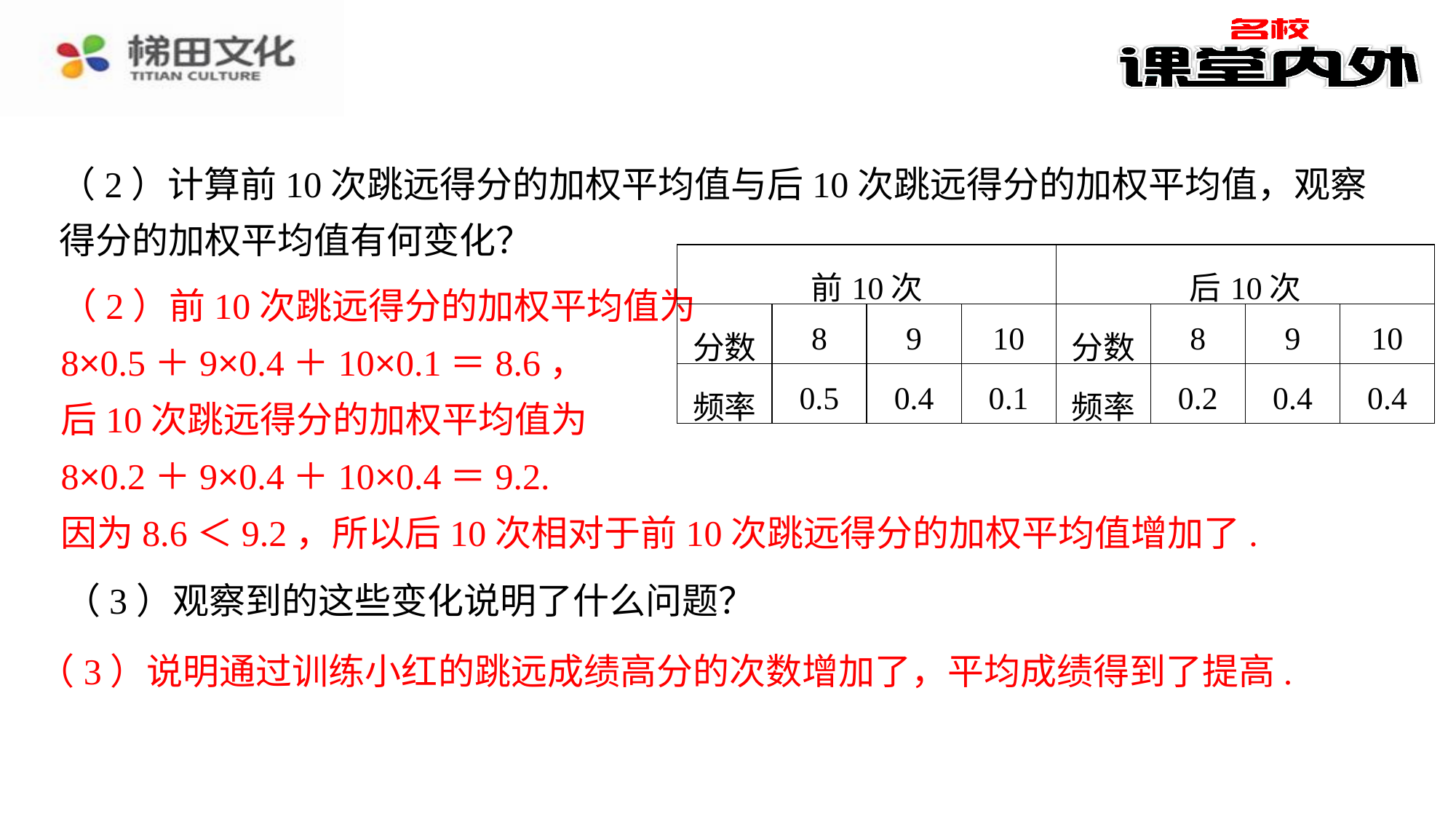

（2）计算前10次跳远得分的加权平均值与后10次跳远得分的加权平均值，观察得分的加权平均值有何变化？
| 前10次 |  |  |  | 后10次 |  |  |  |
| --- | --- | --- | --- | --- | --- | --- | --- |
| 分数 | 8 | 9 | 10 | 分数 | 8 | 9 | 10 |
| 频率 | 0.5 | 0.4 | 0.1 | 频率 | 0.2 | 0.4 | 0.4 |
（2）前10次跳远得分的加权平均值为
（2）前10次跳远得分的加权平均值为⁠
8×0.5＋9×0.4＋10×0.1＝8.6，⁠
后10次跳远得分的加权平均值为⁠
8×0.2＋9×0.4＋10×0.4＝9.2.⁠
因为8.6＜9.2，所以后10次相对于前10次跳远得分的加权平均值增加了.⁠
（3）说明通过训练小红的跳远成绩高分的次数增加了，平均成绩得到了提高.⁠
8×0.5＋9×0.4＋10×0.1＝8.6，
后10次跳远得分的加权平均值为
8×0.2＋9×0.4＋10×0.4＝9.2.
因为8.6＜9.2，所以后10次相对于前10次跳远得分的加权平均值增加了.
（3）观察到的这些变化说明了什么问题？
（3）说明通过训练小红的跳远成绩高分的次数增加了，平均成绩得到了提高.